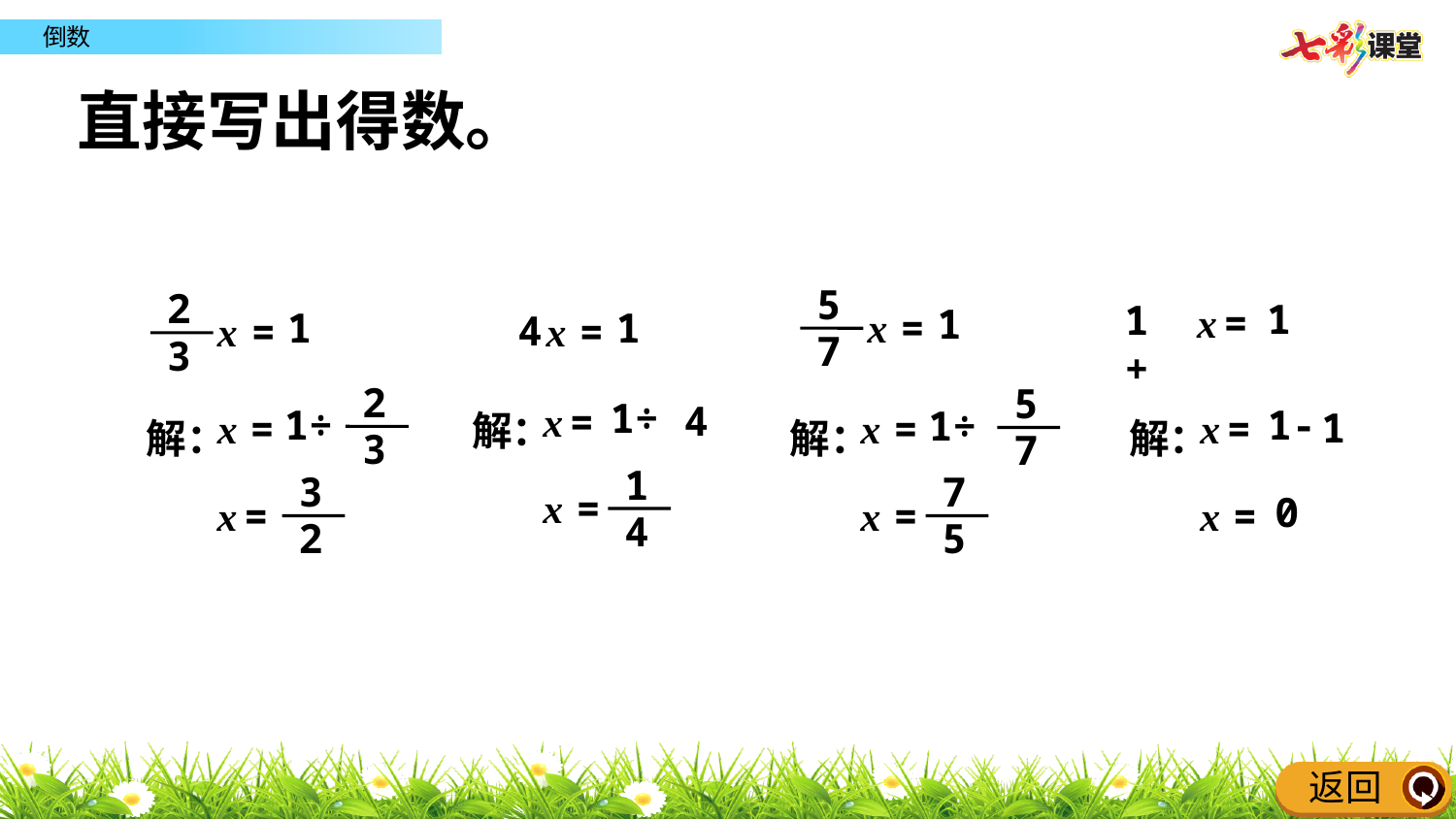

直接写出得数。
5
7

2
3

1
1 +
x =
1
x  =
1
1
4
x  =
x  =
2
3

1÷
解：
x  =
3
2

x =
5
7

1÷
解：
x  =
7
5

x  =
1÷
解：
4
x =
1
4

x  =
1-
解：
1
x =
0
x  =